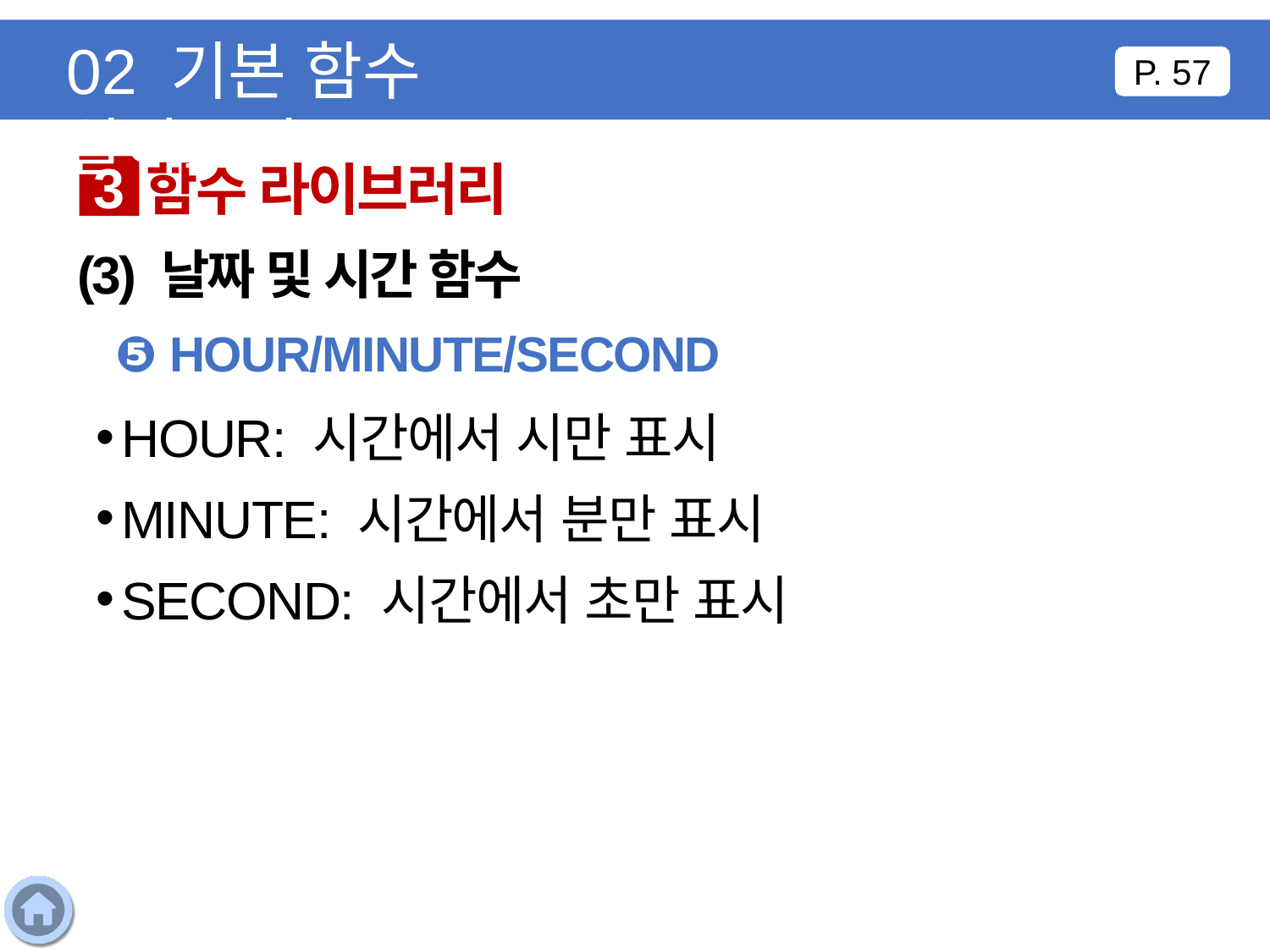

02 기본 함수 알아보기
P. 57
함수 라이브러리
3
(3) 날짜 및 시간 함수
❺ HOUR/MINUTE/SECOND
HOUR: 시간에서 시만 표시
MINUTE: 시간에서 분만 표시
SECOND: 시간에서 초만 표시